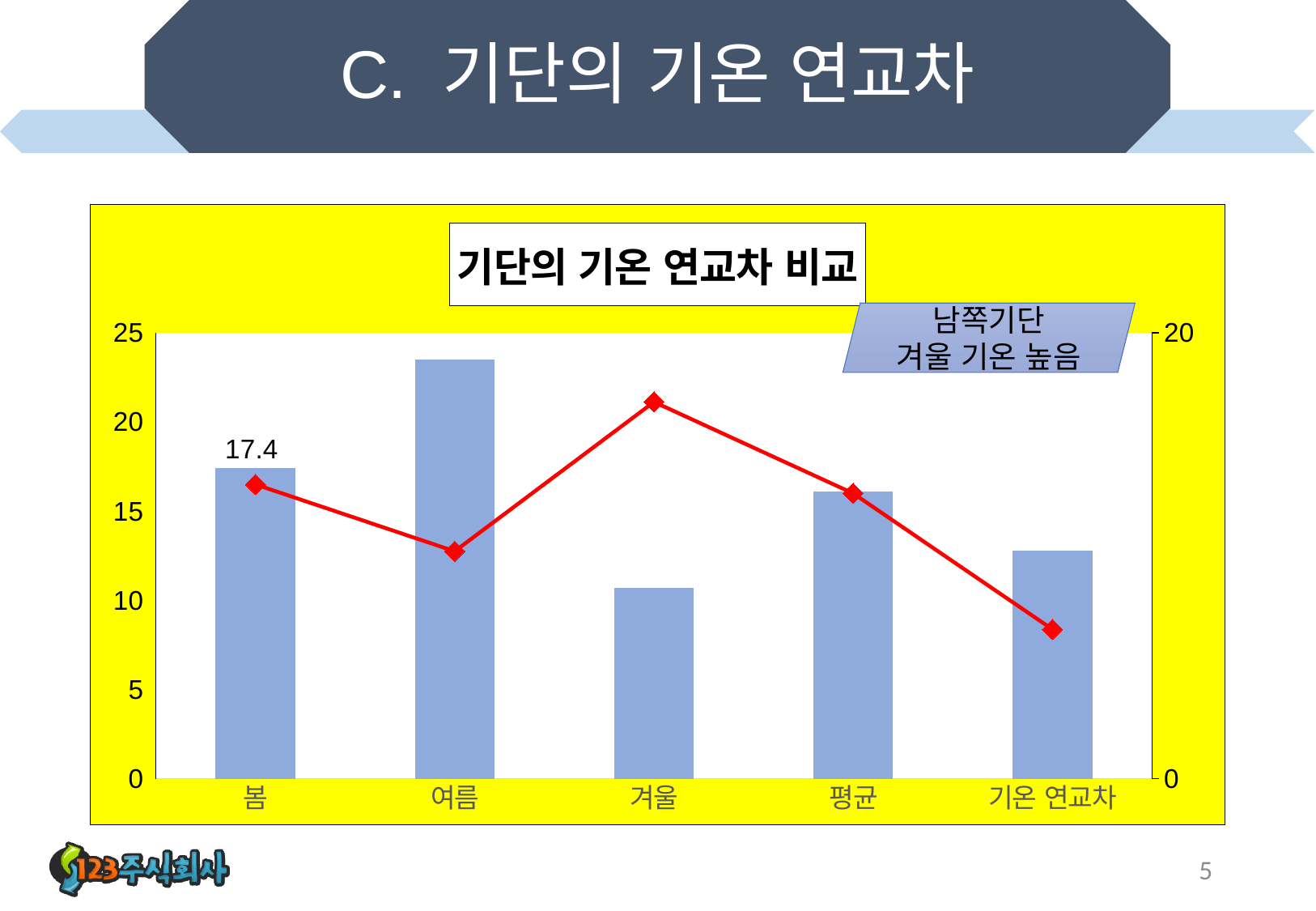

# C. 기단의 기온 연교차

### Chart: 기단의 기온 연교차 비교

| Category | 북쪽 기단 | 남쪽 기단 |
|---|---|---|
| 봄 | 17.4 | 13.2 |
| 여름 | 23.5 | 10.2 |
| 겨울 | 10.7 | 16.9 |
| 평균 | 16.1 | 12.8 |
| 기온 연교차 | 12.8 | 6.7 |
남쪽기단
겨울 기온 높음
5